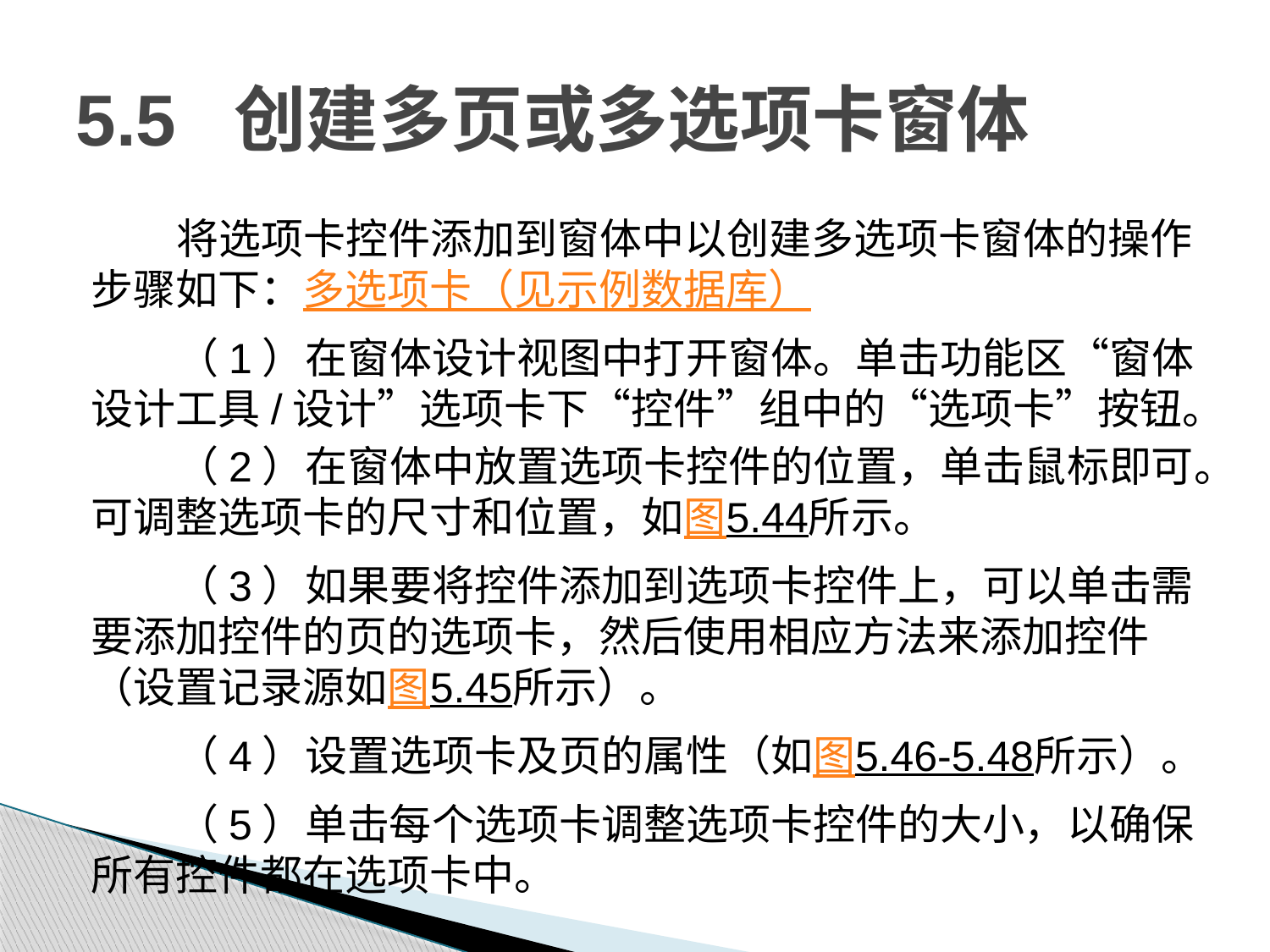

# 5.5  创建多页或多选项卡窗体
将选项卡控件添加到窗体中以创建多选项卡窗体的操作步骤如下：多选项卡（见示例数据库）
（1）在窗体设计视图中打开窗体。单击功能区“窗体设计工具/设计”选项卡下“控件”组中的“选项卡”按钮。
（2）在窗体中放置选项卡控件的位置，单击鼠标即可。可调整选项卡的尺寸和位置，如图5.44所示。
（3）如果要将控件添加到选项卡控件上，可以单击需要添加控件的页的选项卡，然后使用相应方法来添加控件（设置记录源如图5.45所示）。
（4）设置选项卡及页的属性（如图5.46-5.48所示）。
（5）单击每个选项卡调整选项卡控件的大小，以确保所有控件都在选项卡中。